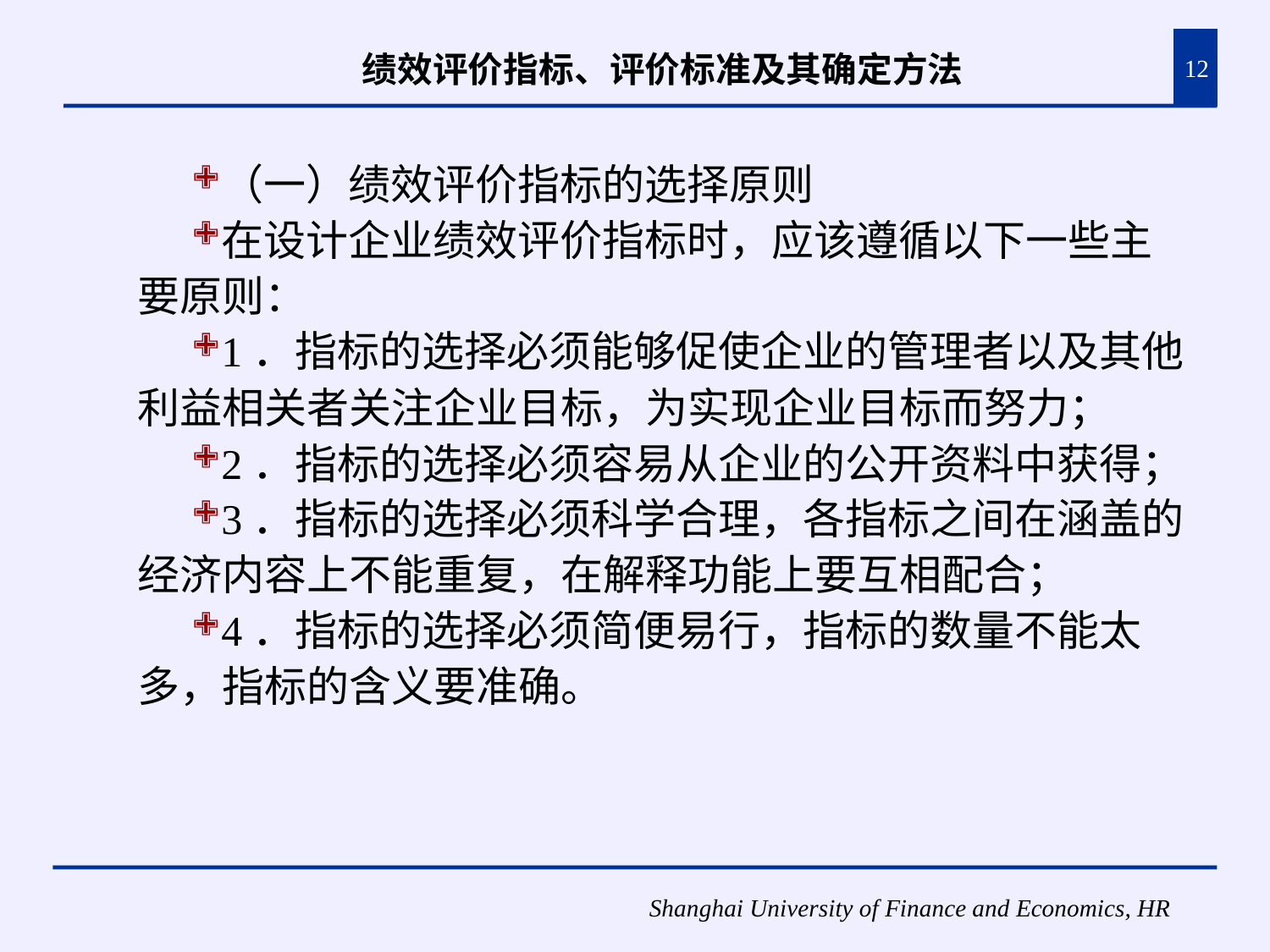

# 绩效评价指标、评价标准及其确定方法
12
（一）绩效评价指标的选择原则
在设计企业绩效评价指标时，应该遵循以下一些主要原则：
1．指标的选择必须能够促使企业的管理者以及其他利益相关者关注企业目标，为实现企业目标而努力；
2．指标的选择必须容易从企业的公开资料中获得；
3．指标的选择必须科学合理，各指标之间在涵盖的经济内容上不能重复，在解释功能上要互相配合；
4．指标的选择必须简便易行，指标的数量不能太多，指标的含义要准确。